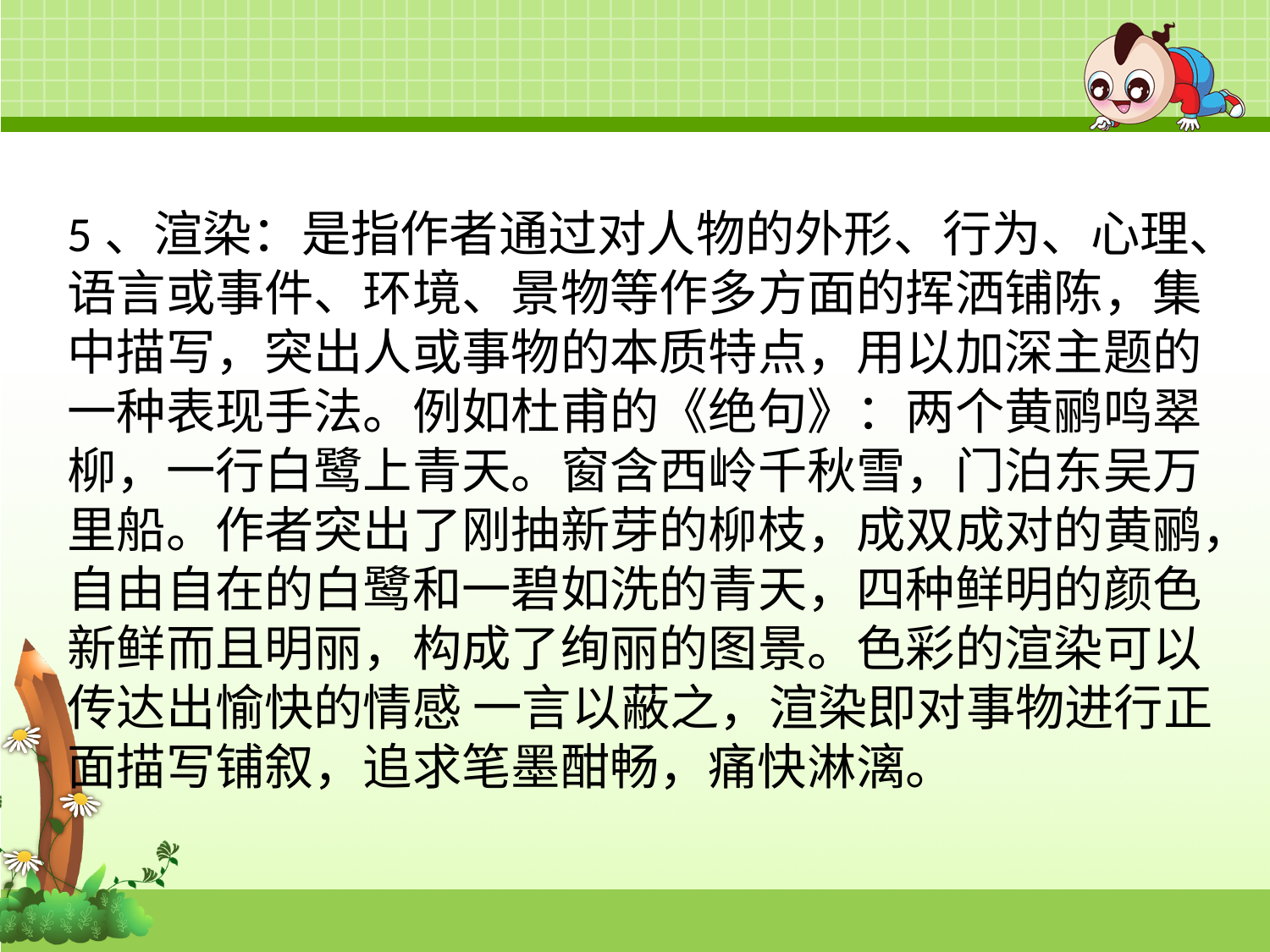

5、渲染：是指作者通过对人物的外形、行为、心理、语言或事件、环境、景物等作多方面的挥洒铺陈，集中描写，突出人或事物的本质特点，用以加深主题的一种表现手法。例如杜甫的《绝句》：两个黄鹂鸣翠柳，一行白鹭上青天。窗含西岭千秋雪，门泊东吴万里船。作者突出了刚抽新芽的柳枝，成双成对的黄鹂，自由自在的白鹭和一碧如洗的青天，四种鲜明的颜色新鲜而且明丽，构成了绚丽的图景。色彩的渲染可以传达出愉快的情感 一言以蔽之，渲染即对事物进行正面描写铺叙，追求笔墨酣畅，痛快淋漓。